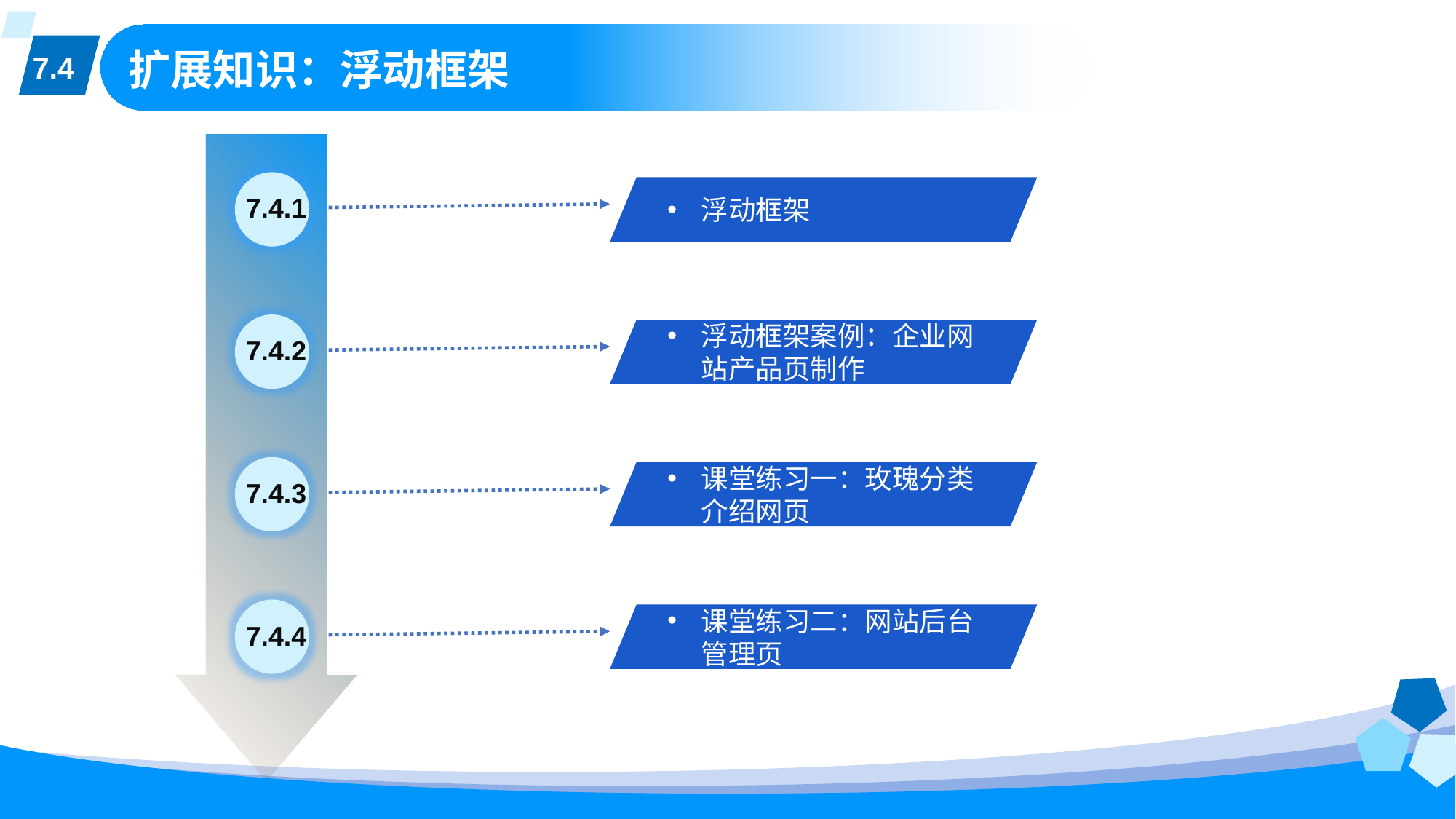

7.4
# 扩展知识：浮动框架

7.4.1
浮动框架

7.4.2
浮动框架案例：企业网站产品页制作

7.4.3
课堂练习一：玫瑰分类介绍网页

7.4.4
课堂练习二：网站后台管理页